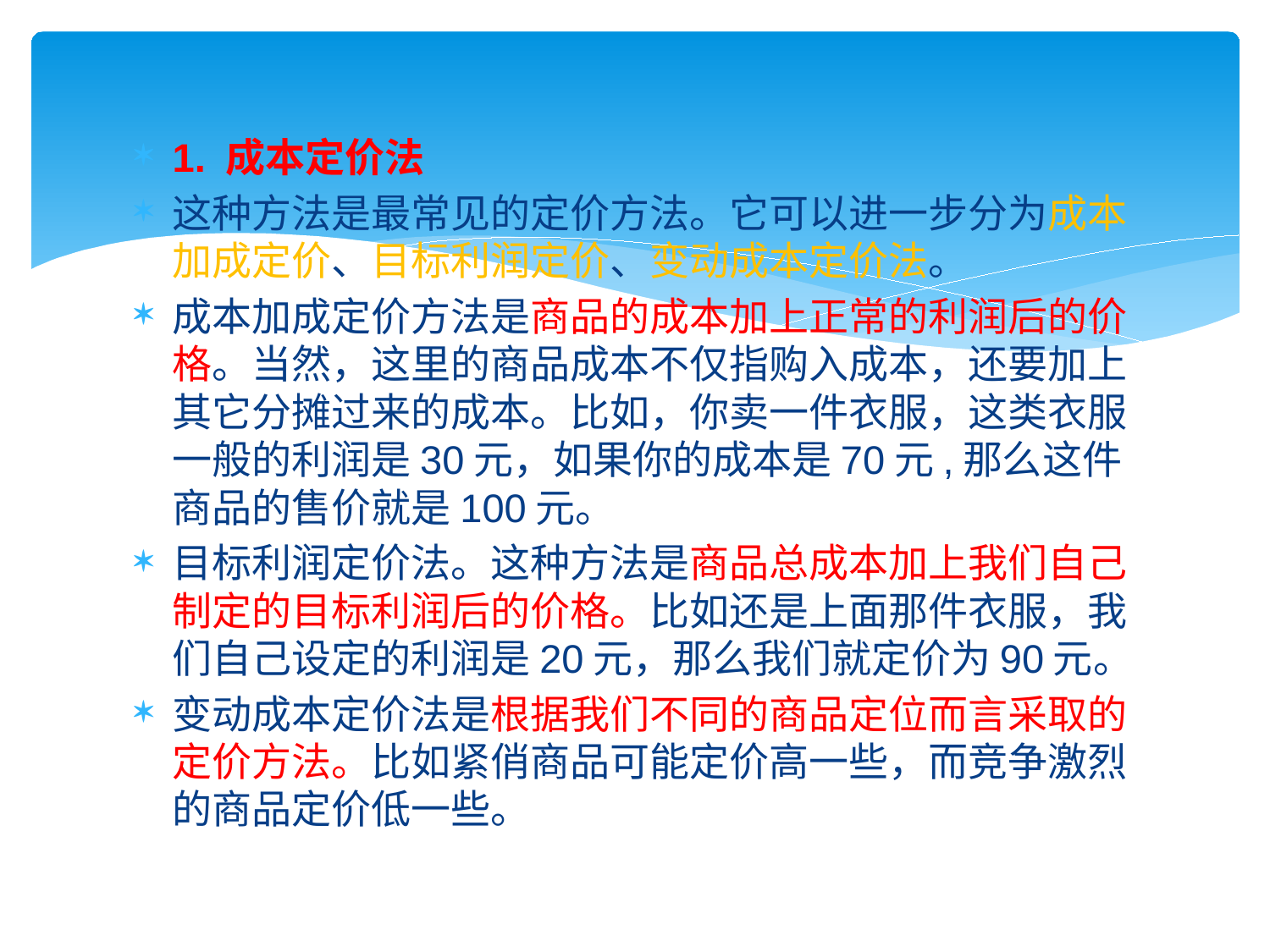

1. 成本定价法
这种方法是最常见的定价方法。它可以进一步分为成本加成定价、目标利润定价、变动成本定价法。
成本加成定价方法是商品的成本加上正常的利润后的价格。当然，这里的商品成本不仅指购入成本，还要加上其它分摊过来的成本。比如，你卖一件衣服，这类衣服一般的利润是30元，如果你的成本是70元,那么这件商品的售价就是100元。
目标利润定价法。这种方法是商品总成本加上我们自己制定的目标利润后的价格。比如还是上面那件衣服，我们自己设定的利润是20元，那么我们就定价为90元。
变动成本定价法是根据我们不同的商品定位而言采取的定价方法。比如紧俏商品可能定价高一些，而竞争激烈的商品定价低一些。